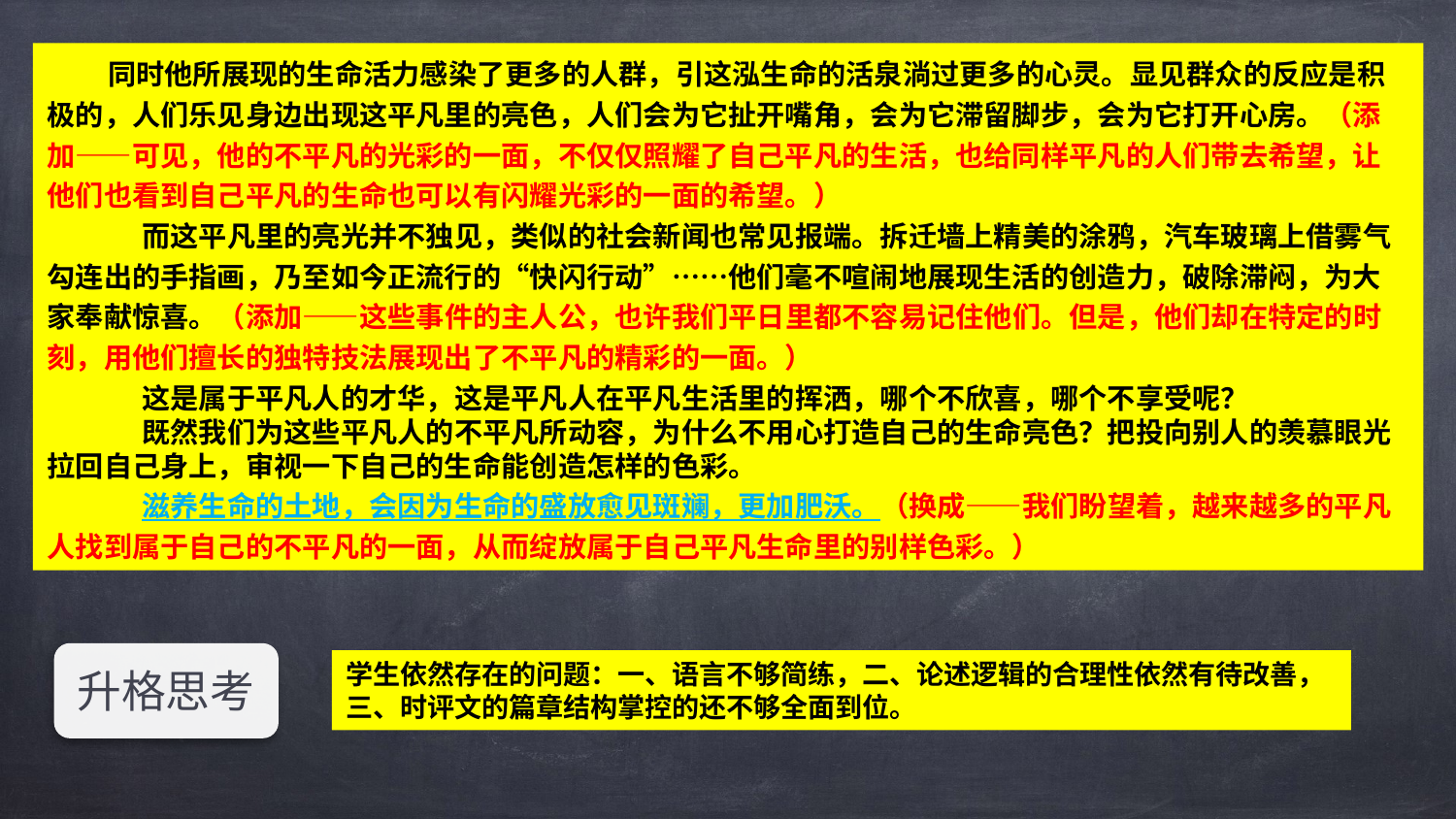

同时他所展现的生命活力感染了更多的人群，引这泓生命的活泉淌过更多的心灵。显见群众的反应是积极的，人们乐见身边出现这平凡里的亮色，人们会为它扯开嘴角，会为它滞留脚步，会为它打开心房。（添加——可见，他的不平凡的光彩的一面，不仅仅照耀了自己平凡的生活，也给同样平凡的人们带去希望，让他们也看到自己平凡的生命也可以有闪耀光彩的一面的希望。）
       而这平凡里的亮光并不独见，类似的社会新闻也常见报端。拆迁墙上精美的涂鸦，汽车玻璃上借雾气勾连出的手指画，乃至如今正流行的“快闪行动”……他们毫不喧闹地展现生活的创造力，破除滞闷，为大家奉献惊喜。（添加——这些事件的主人公，也许我们平日里都不容易记住他们。但是，他们却在特定的时刻，用他们擅长的独特技法展现出了不平凡的精彩的一面。）
       这是属于平凡人的才华，这是平凡人在平凡生活里的挥洒，哪个不欣喜，哪个不享受呢？
       既然我们为这些平凡人的不平凡所动容，为什么不用心打造自己的生命亮色？把投向别人的羡慕眼光拉回自己身上，审视一下自己的生命能创造怎样的色彩。
       滋养生命的土地，会因为生命的盛放愈见斑斓，更加肥沃。（换成——我们盼望着，越来越多的平凡人找到属于自己的不平凡的一面，从而绽放属于自己平凡生命里的别样色彩。）

升格思考
学生依然存在的问题：一、语言不够简练，二、论述逻辑的合理性依然有待改善，三、时评文的篇章结构掌控的还不够全面到位。